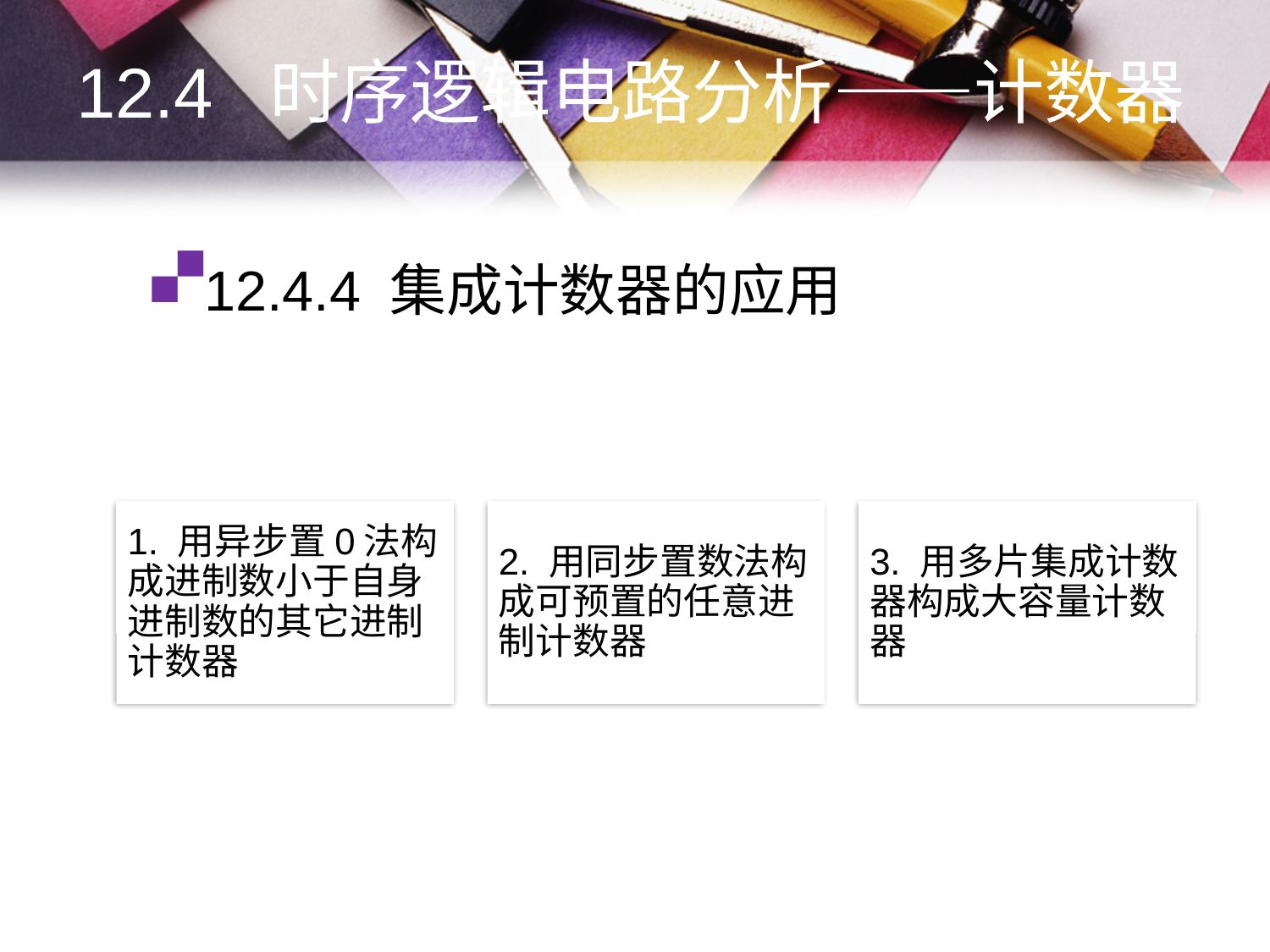

12.4  时序逻辑电路分析——计数器
# 12.4.4 集成计数器的应用
1. 用异步置0法构成进制数小于自身进制数的其它进制计数器
2. 用同步置数法构成可预置的任意进制计数器
3. 用多片集成计数器构成大容量计数器